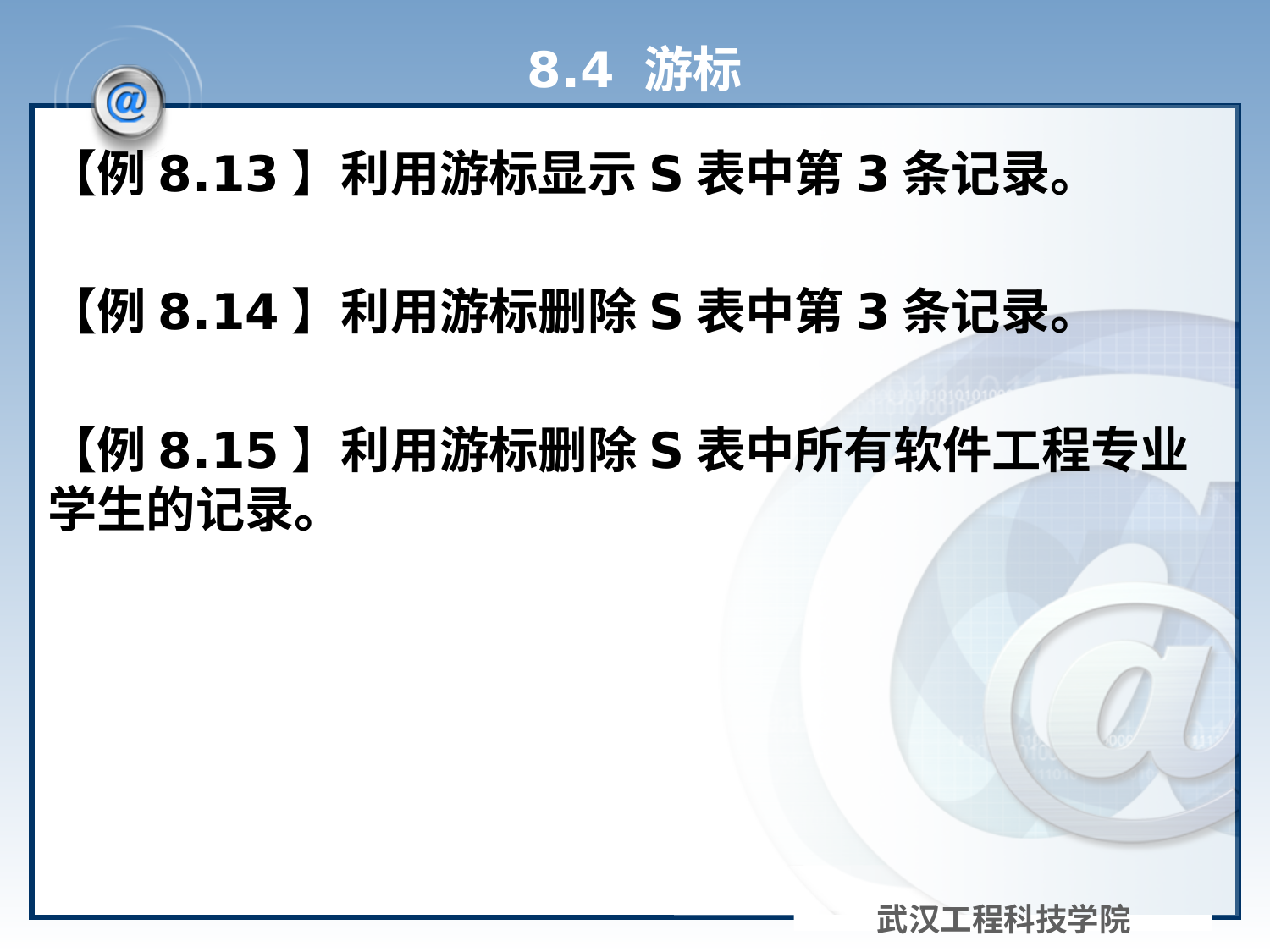

# 8.4 游标
【例8.13】利用游标显示S表中第3条记录。

【例8.14】利用游标删除S表中第3条记录。

【例8.15】利用游标删除S表中所有软件工程专业学生的记录。

武汉工程科技学院